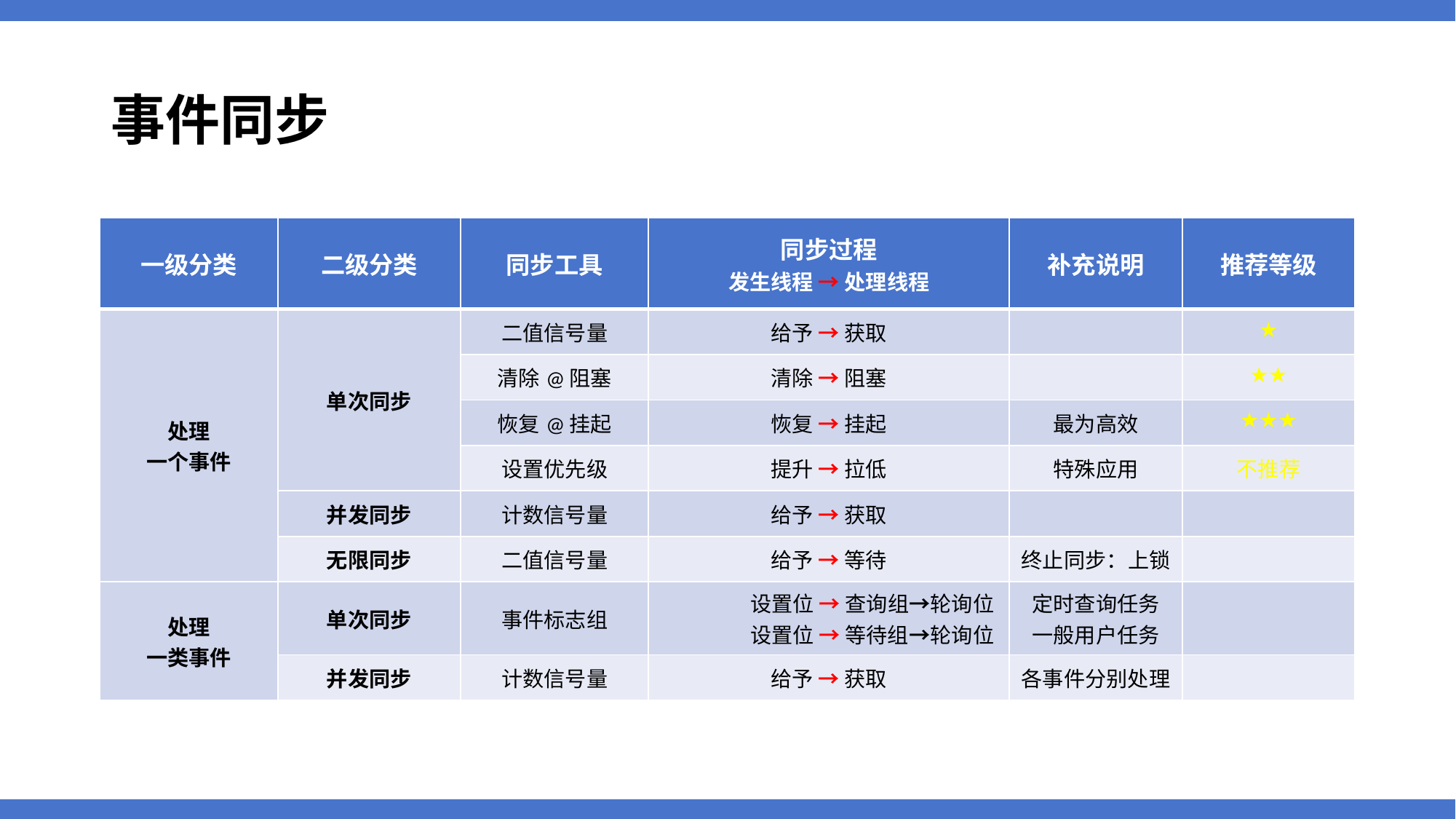

# 事件同步
| 一级分类 | 二级分类 | 同步工具 | 同步过程 发生线程 → 处理线程 | 补充说明 | 推荐等级 |
| --- | --- | --- | --- | --- | --- |
| 处理 一个事件 | 单次同步 | 二值信号量 | 给予 → 获取 |  | ★ |
|  |  | 清除@阻塞 | 清除 → 阻塞 |  | ★★ |
|  |  | 恢复@挂起 | 恢复 → 挂起 | 最为高效 | ★★★ |
|  |  | 设置优先级 | 提升 → 拉低 | 特殊应用 | 不推荐 |
|  | 并发同步 | 计数信号量 | 给予 → 获取 |  |  |
|  | 无限同步 | 二值信号量 | 给予 → 等待 | 终止同步：上锁 |  |
| 处理 一类事件 | 单次同步 | 事件标志组 | 设置位 → 查询组→轮询位 设置位 → 等待组→轮询位 | 定时查询任务 一般用户任务 |  |
|  | 并发同步 | 计数信号量 | 给予 → 获取 | 各事件分别处理 |  |